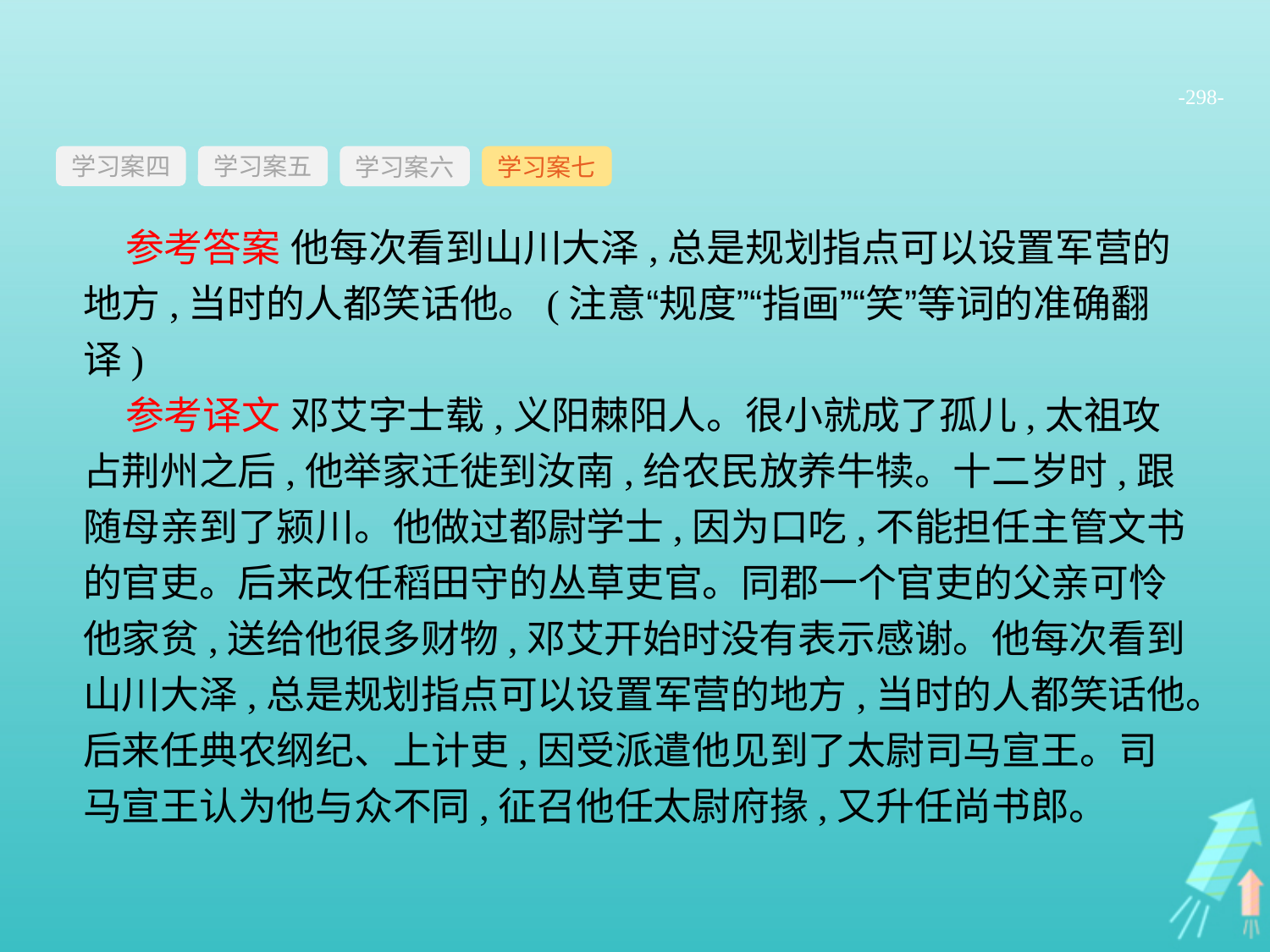

-298-
学习案四
学习案六
学习案七
学习案五
参考答案 他每次看到山川大泽,总是规划指点可以设置军营的地方,当时的人都笑话他。(注意“规度”“指画”“笑”等词的准确翻译)
参考译文 邓艾字士载,义阳棘阳人。很小就成了孤儿,太祖攻占荆州之后,他举家迁徙到汝南,给农民放养牛犊。十二岁时,跟随母亲到了颍川。他做过都尉学士,因为口吃,不能担任主管文书的官吏。后来改任稻田守的丛草吏官。同郡一个官吏的父亲可怜他家贫,送给他很多财物,邓艾开始时没有表示感谢。他每次看到山川大泽,总是规划指点可以设置军营的地方,当时的人都笑话他。后来任典农纲纪、上计吏,因受派遣他见到了太尉司马宣王。司马宣王认为他与众不同,征召他任太尉府掾,又升任尚书郎。